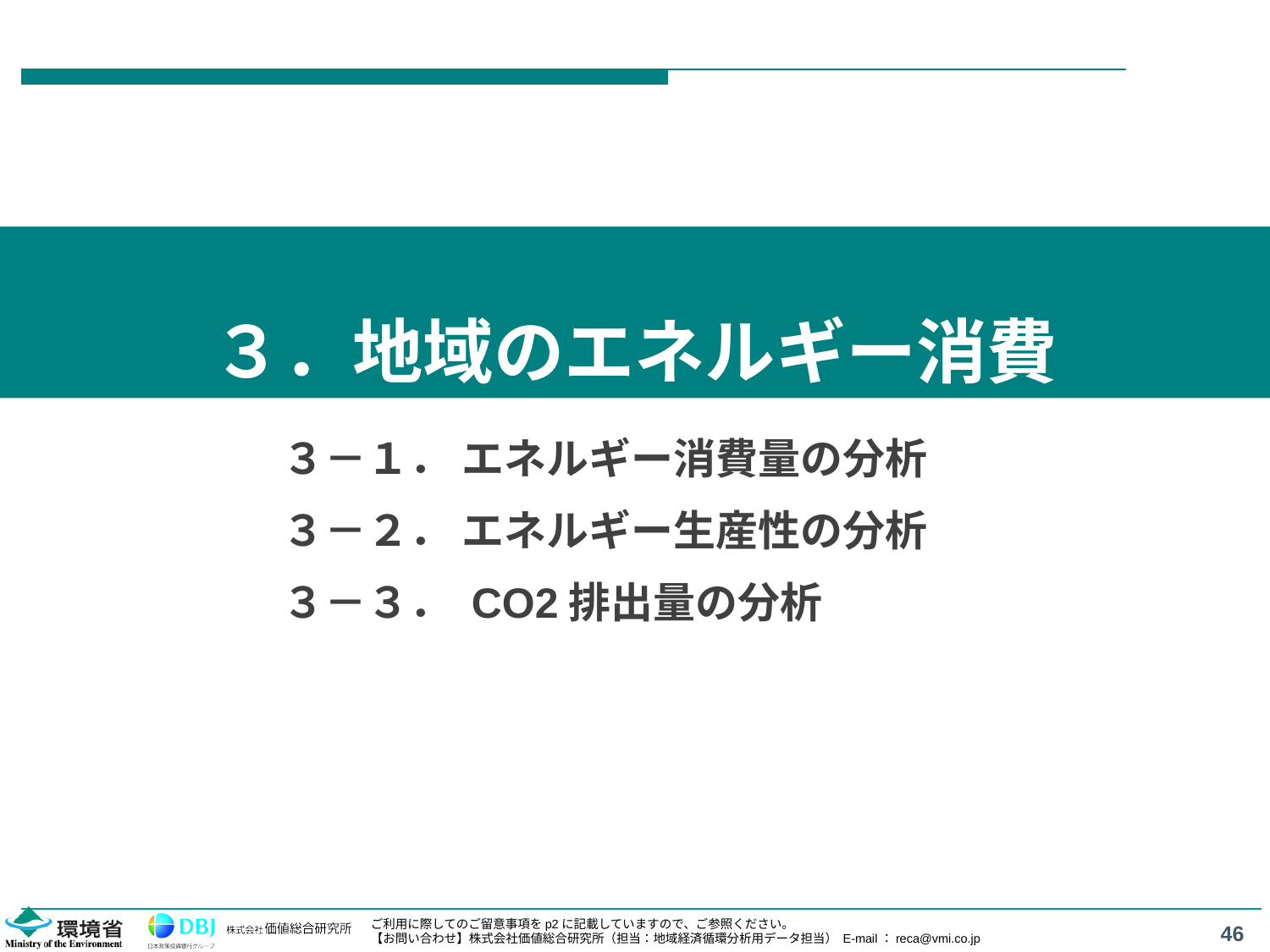

# ３．地域のエネルギー消費
３－１． エネルギー消費量の分析
３－２． エネルギー生産性の分析
３－３． CO2排出量の分析
46